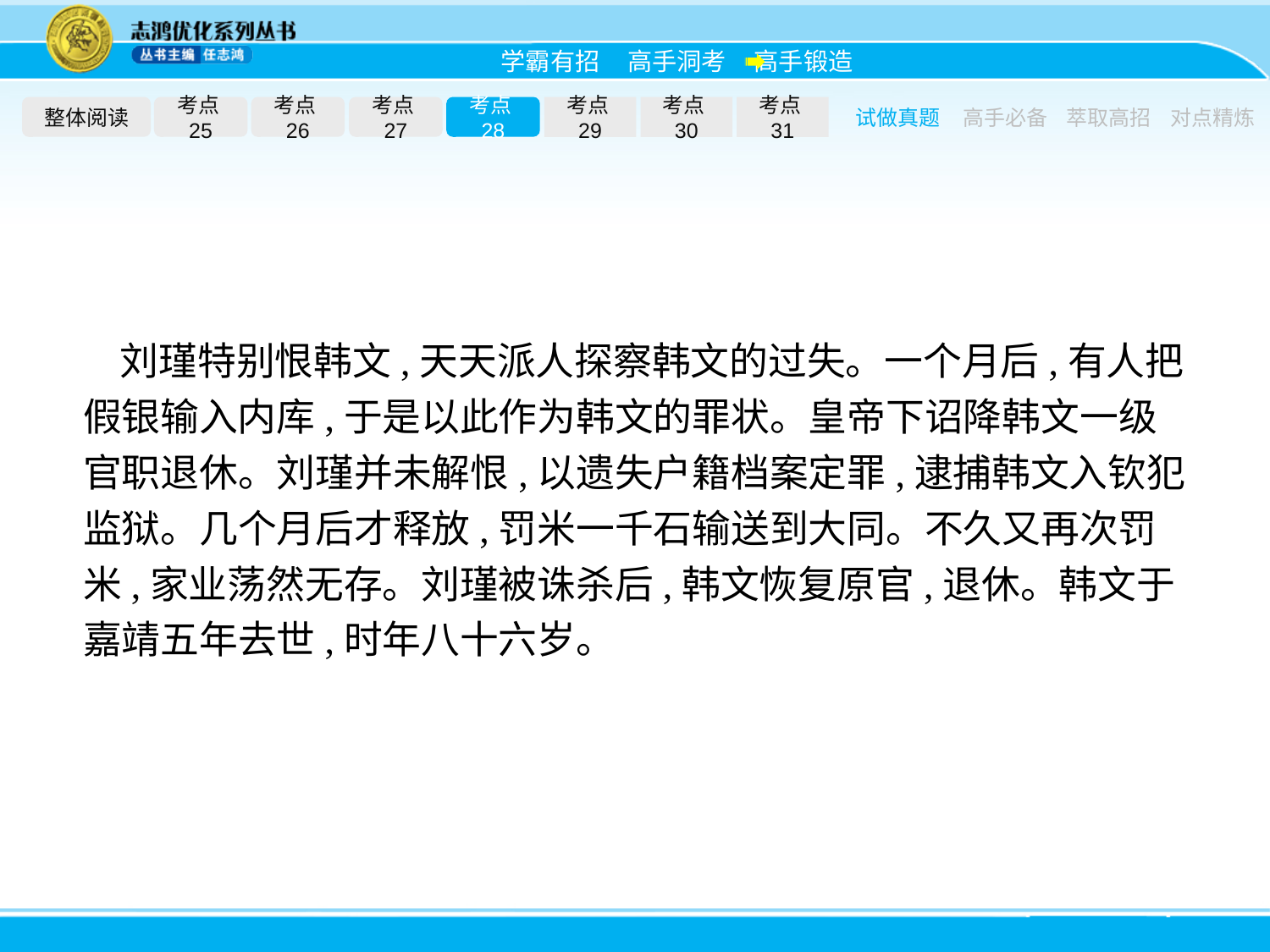

整体阅读
考点25
考点26
考点27
考点28
考点29
考点30
考点31
试做真题
高手必备
萃取高招
对点精炼
刘瑾特别恨韩文,天天派人探察韩文的过失。一个月后,有人把假银输入内库,于是以此作为韩文的罪状。皇帝下诏降韩文一级官职退休。刘瑾并未解恨,以遗失户籍档案定罪,逮捕韩文入钦犯监狱。几个月后才释放,罚米一千石输送到大同。不久又再次罚米,家业荡然无存。刘瑾被诛杀后,韩文恢复原官,退休。韩文于嘉靖五年去世,时年八十六岁。